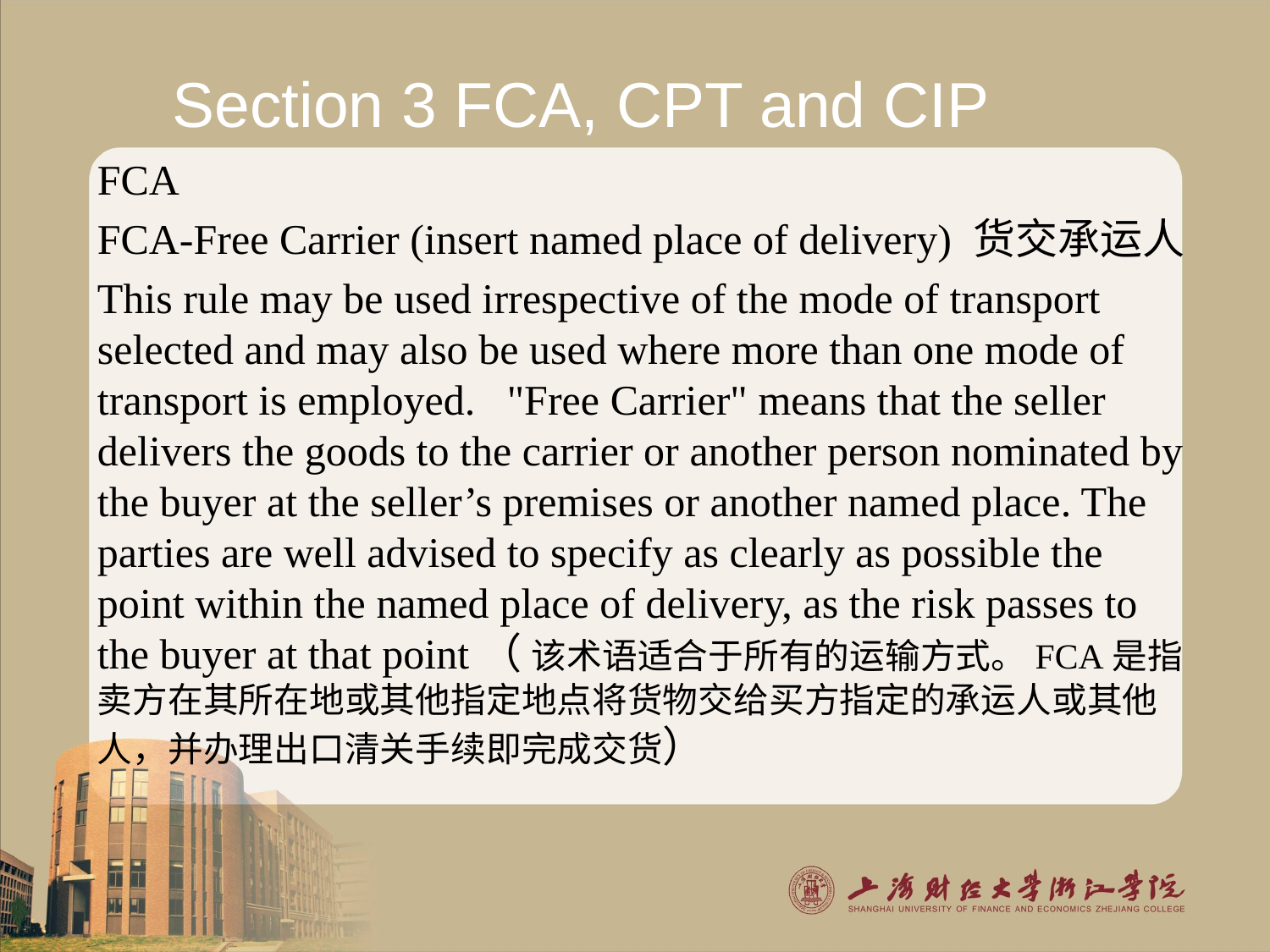

# Section 3 FCA, CPT and CIP
FCA
FCA-Free Carrier (insert named place of delivery) 货交承运人
This rule may be used irrespective of the mode of transport selected and may also be used where more than one mode of transport is employed.   "Free Carrier" means that the seller delivers the goods to the carrier or another person nominated by the buyer at the seller’s premises or another named place. The parties are well advised to specify as clearly as possible the point within the named place of delivery, as the risk passes to the buyer at that point（ 该术语适合于所有的运输方式。FCA是指卖方在其所在地或其他指定地点将货物交给买方指定的承运人或其他人，并办理出口清关手续即完成交货）